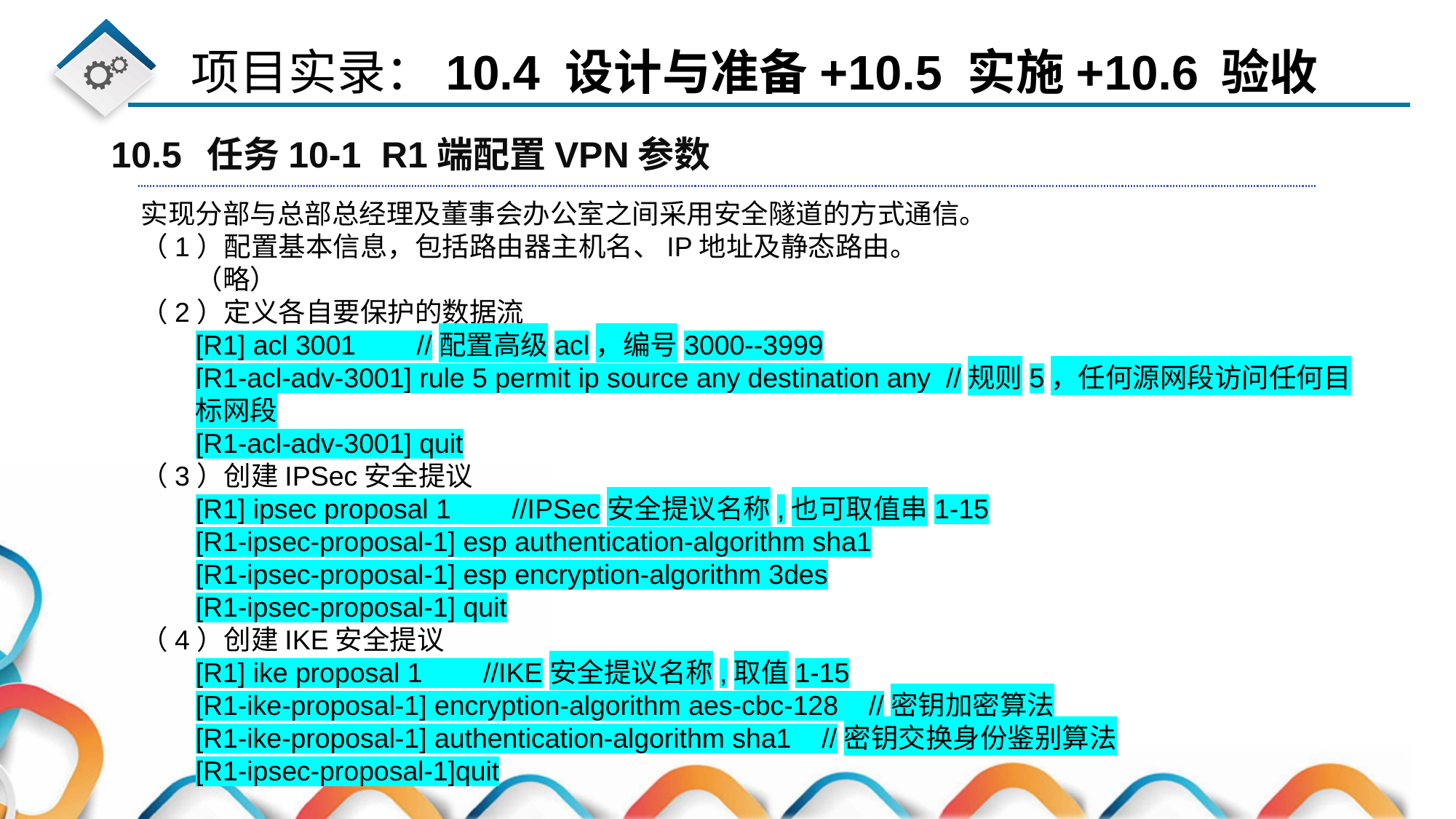

10.5  任务10-1  R1端配置VPN参数

实现分部与总部总经理及董事会办公室之间采用安全隧道的方式通信。
（1）配置基本信息，包括路由器主机名、IP地址及静态路由。
（略）
（2）定义各自要保护的数据流
[R1] acl 3001        //配置高级acl，编号3000--3999
[R1-acl-adv-3001] rule 5 permit ip source any destination any  //规则5，任何源网段访问任何目标网段
[R1-acl-adv-3001] quit
（3）创建IPSec安全提议
[R1] ipsec proposal 1        //IPSec安全提议名称,也可取值串1-15
[R1-ipsec-proposal-1] esp authentication-algorithm sha1
[R1-ipsec-proposal-1] esp encryption-algorithm 3des
[R1-ipsec-proposal-1] quit
（4）创建IKE安全提议
[R1] ike proposal 1        //IKE安全提议名称,取值1-15
[R1-ike-proposal-1] encryption-algorithm aes-cbc-128    //密钥加密算法
[R1-ike-proposal-1] authentication-algorithm sha1    //密钥交换身份鉴别算法
[R1-ipsec-proposal-1]quit